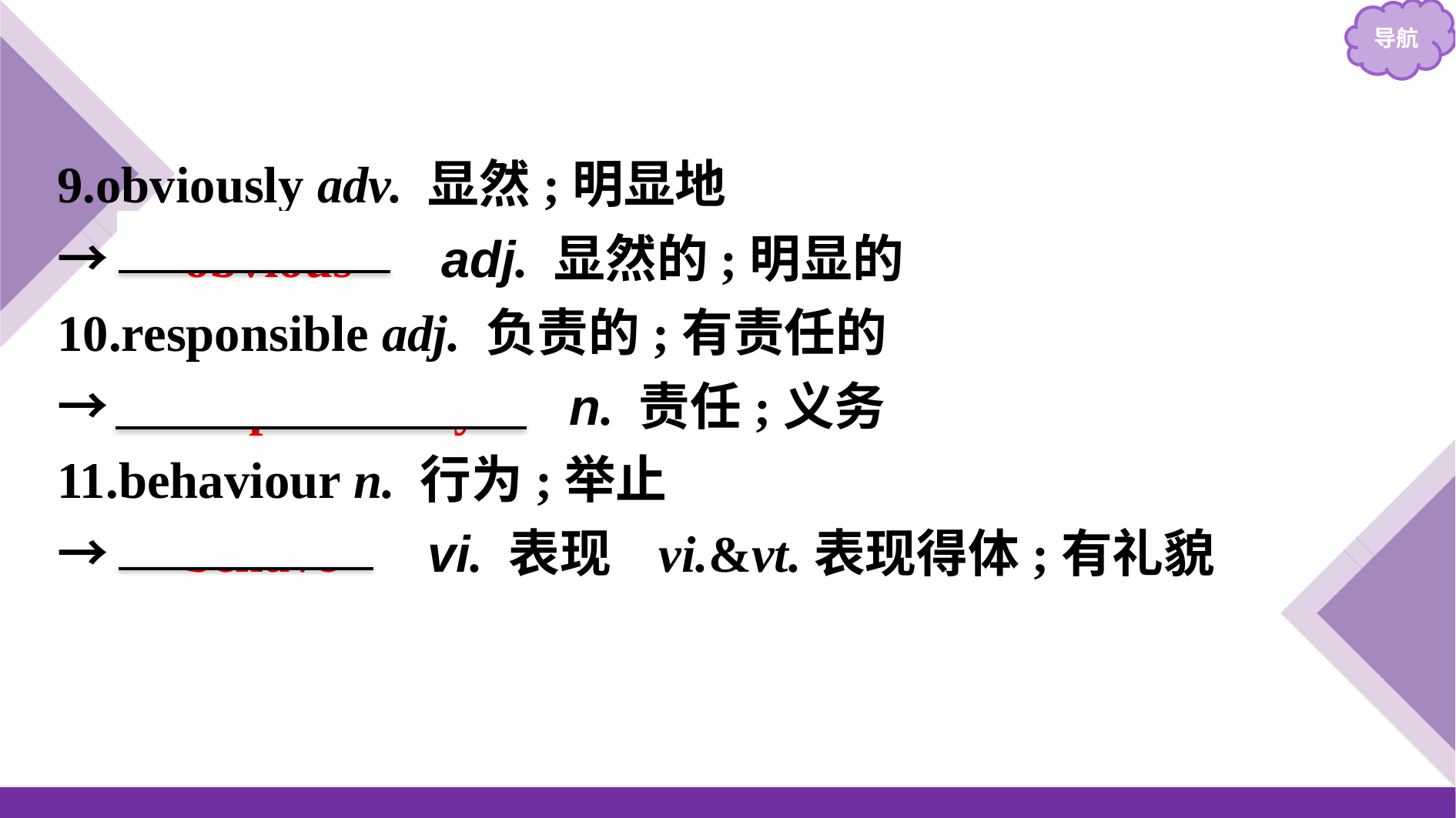

9.obviously adv. 显然;明显地
→　obvious　 adj. 显然的;明显的

10.responsible adj. 负责的;有责任的
→　responsibility　 n. 责任;义务
11.behaviour n. 行为;举止
→　behave　 vi. 表现   vi.&vt.表现得体;有礼貌